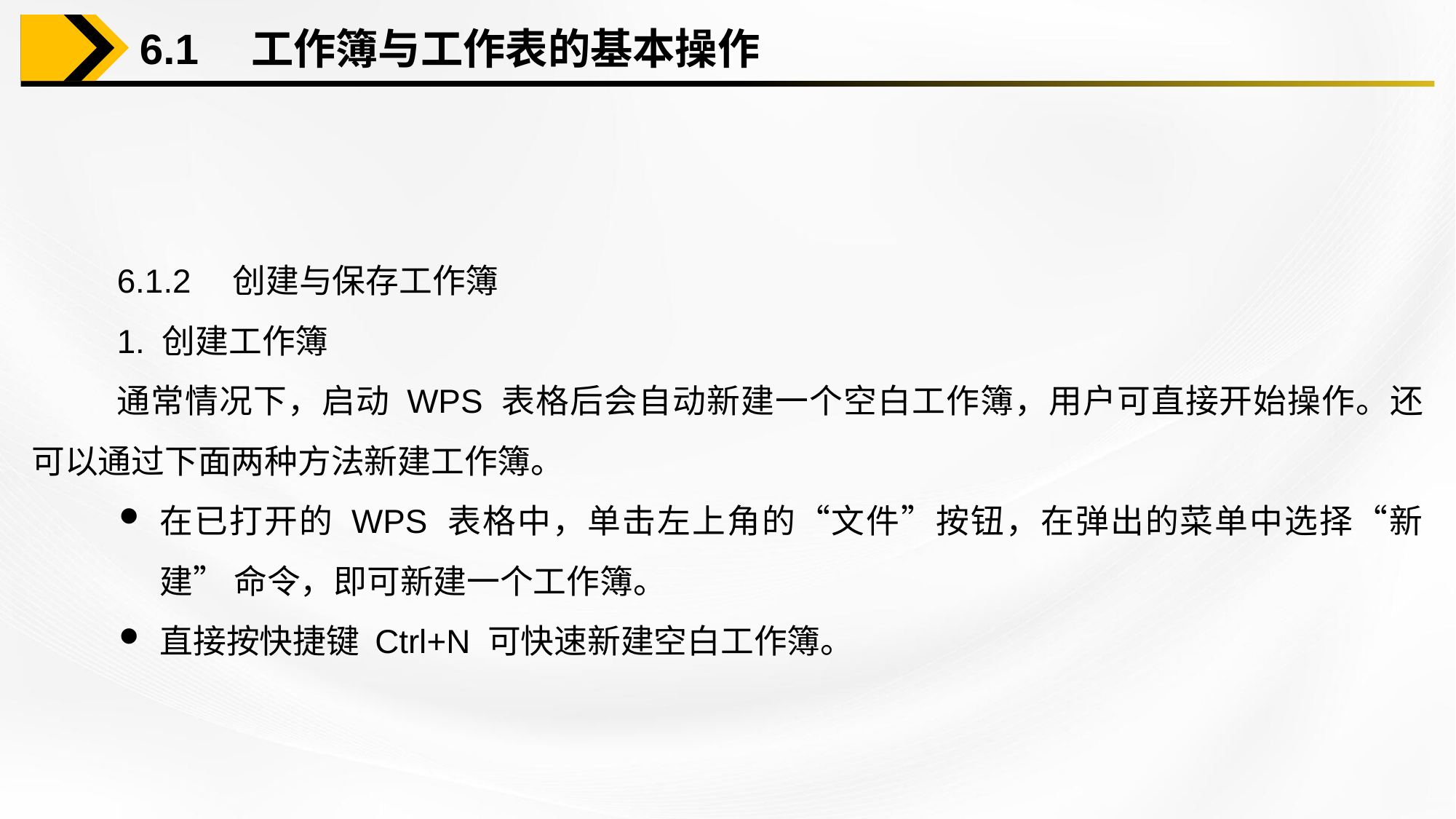

6.1　工作簿与工作表的基本操作
6.1.2　创建与保存工作簿
1. 创建工作簿
通常情况下，启动 WPS 表格后会自动新建一个空白工作簿，用户可直接开始操作。还可以通过下面两种方法新建工作簿。
在已打开的 WPS 表格中，单击左上角的“文件”按钮，在弹出的菜单中选择“新建” 命令，即可新建一个工作簿。
直接按快捷键 Ctrl+N 可快速新建空白工作簿。